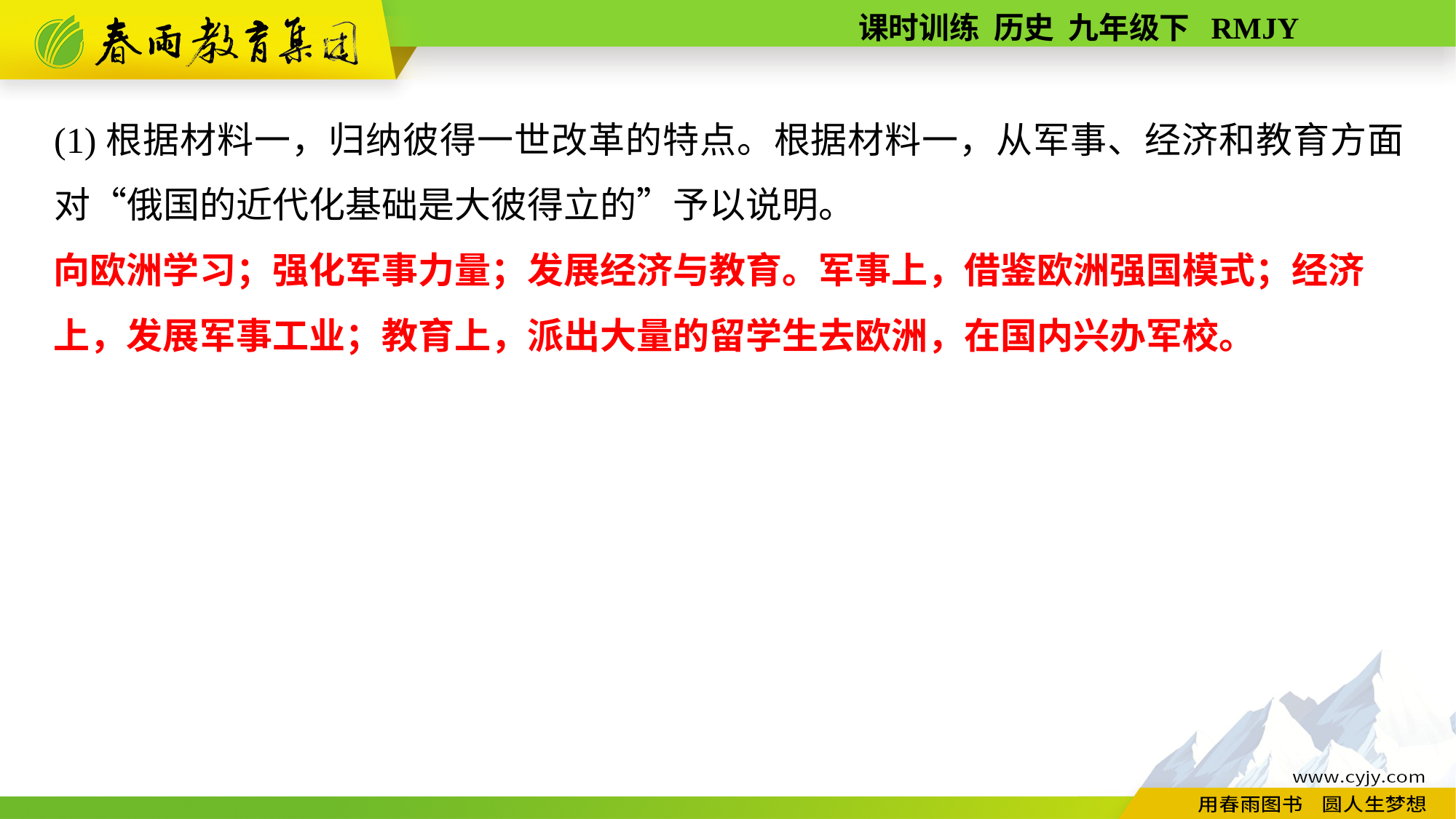

(1)根据材料一，归纳彼得一世改革的特点。根据材料一，从军事、经济和教育方面对“俄国的近代化基础是大彼得立的”予以说明。
向欧洲学习；强化军事力量；发展经济与教育。军事上，借鉴欧洲强国模式；经济上，发展军事工业；教育上，派出大量的留学生去欧洲，在国内兴办军校。